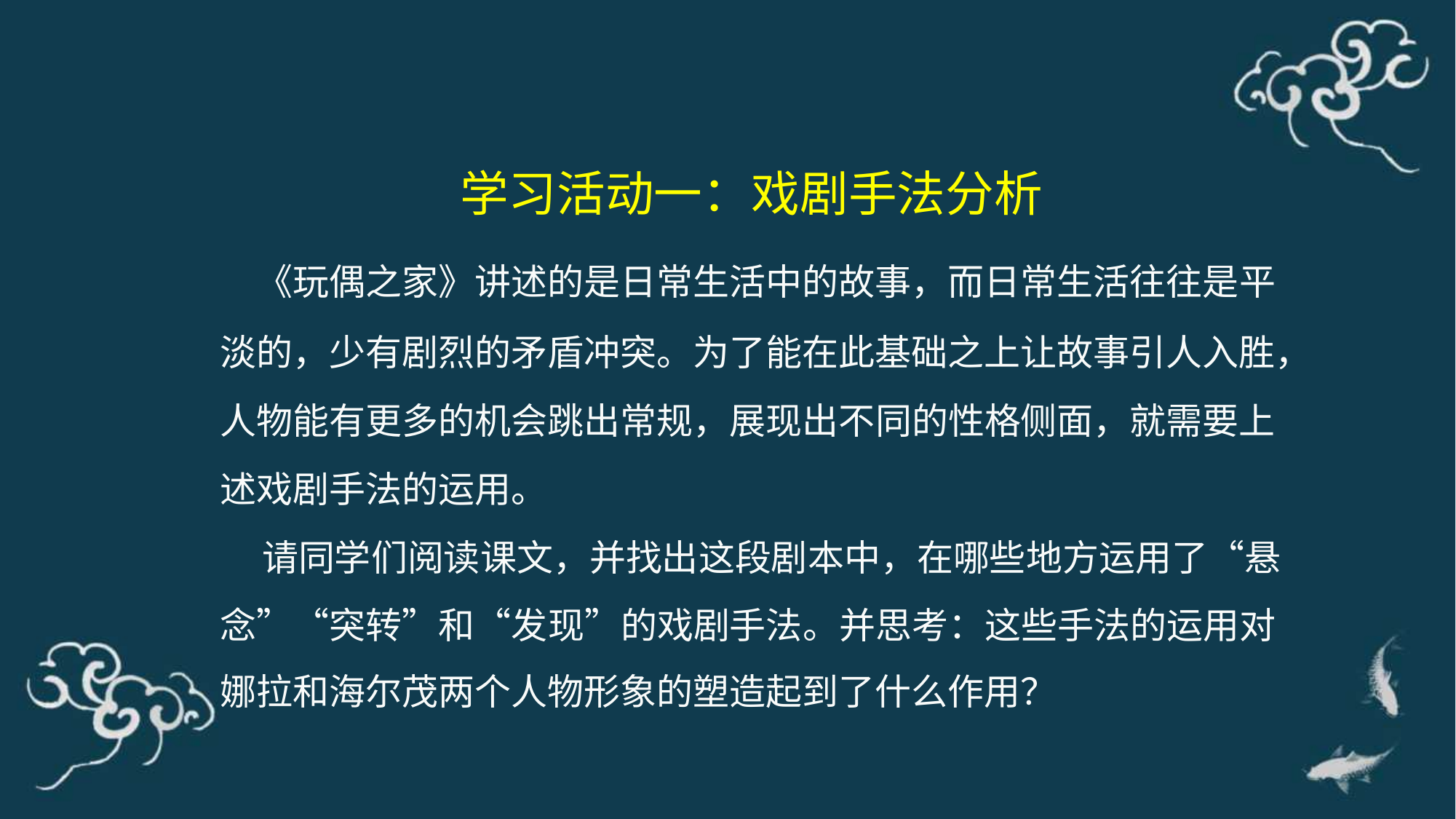

《玩偶之家》讲述的是日常生活中的故事，而日常生活往往是平淡的，少有剧烈的矛盾冲突。为了能在此基础之上让故事引人入胜，人物能有更多的机会跳出常规，展现出不同的性格侧面，就需要上述戏剧手法的运用。
    请同学们阅读课文，并找出这段剧本中，在哪些地方运用了“悬念”“突转”和“发现”的戏剧手法。并思考：这些手法的运用对娜拉和海尔茂两个人物形象的塑造起到了什么作用？
学习活动一：戏剧手法分析